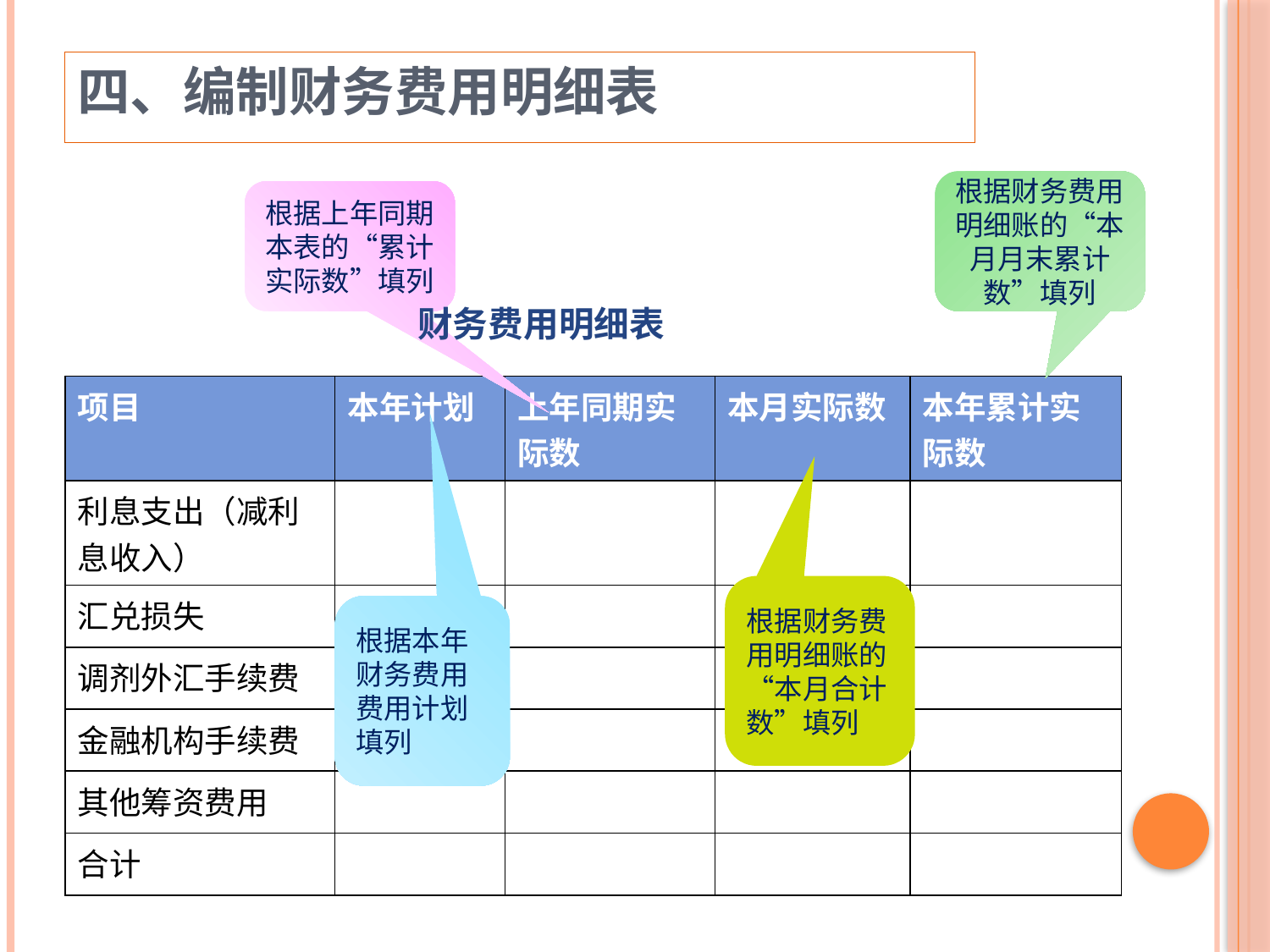

四、编制财务费用明细表
根据财务费用明细账的“本月月末累计数”填列
根据上年同期本表的“累计实际数”填列
财务费用明细表
| 项目 | 本年计划 | 上年同期实际数 | 本月实际数 | 本年累计实际数 |
| --- | --- | --- | --- | --- |
| 利息支出（减利息收入） |  |  |  |  |
| 汇兑损失 |  |  |  |  |
| 调剂外汇手续费 |  |  |  |  |
| 金融机构手续费 |  |  |  |  |
| 其他筹资费用 |  |  |  |  |
| 合计 |  |  |  |  |
根据财务费用明细账的“本月合计数”填列
根据本年财务费用费用计划填列